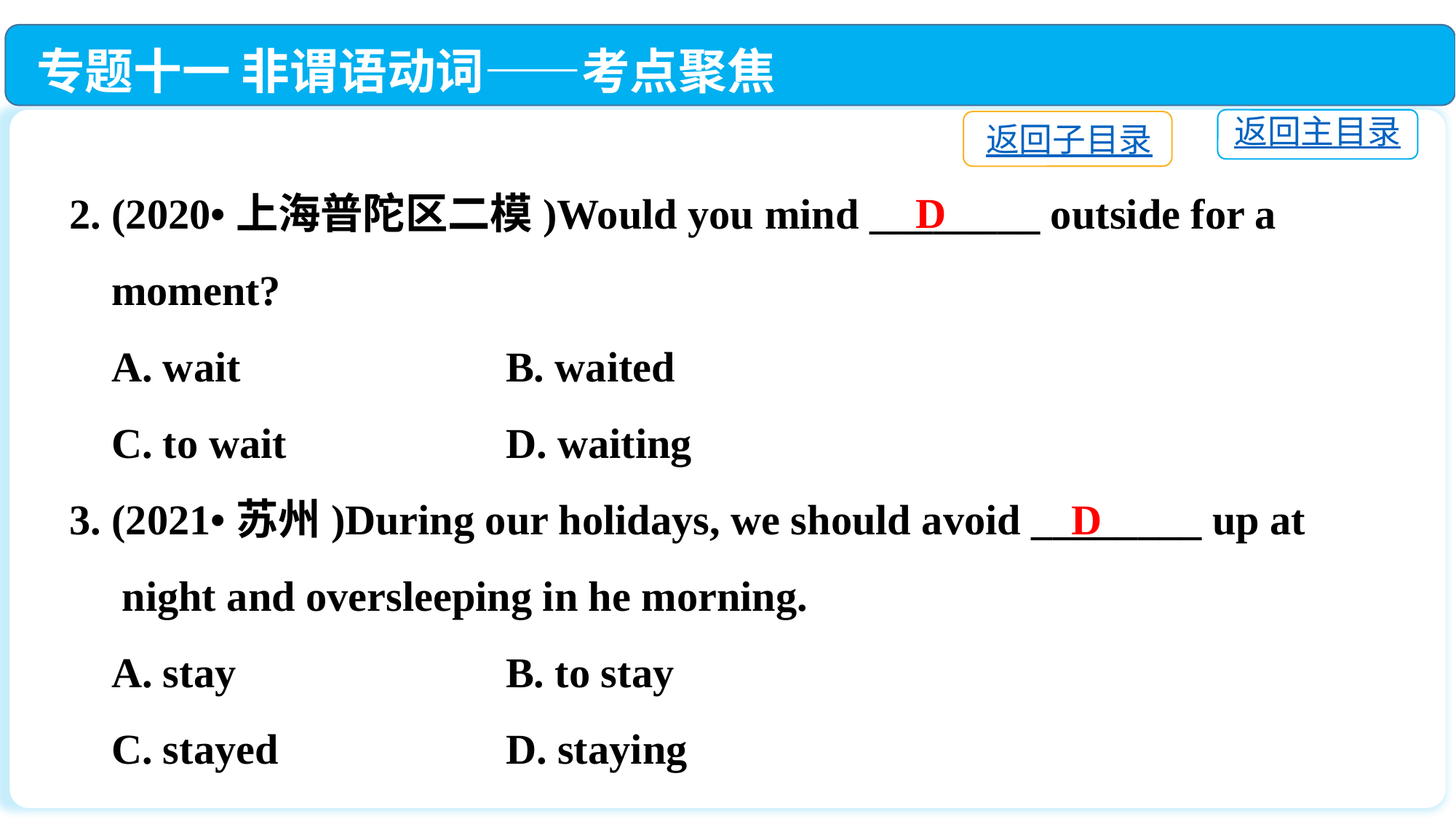

专题十一 非谓语动词——考点聚焦

返回主目录

返回子目录
2. (2020•上海普陀区二模)Would you mind ________ outside for a
    moment?
    A. wait			B. waited
    C. to wait			D. waiting
3. (2021•苏州)During our holidays, we should avoid ________ up at
     night and oversleeping in he morning.
    A. stay			B. to stay
    C. stayed			D. staying
D
D